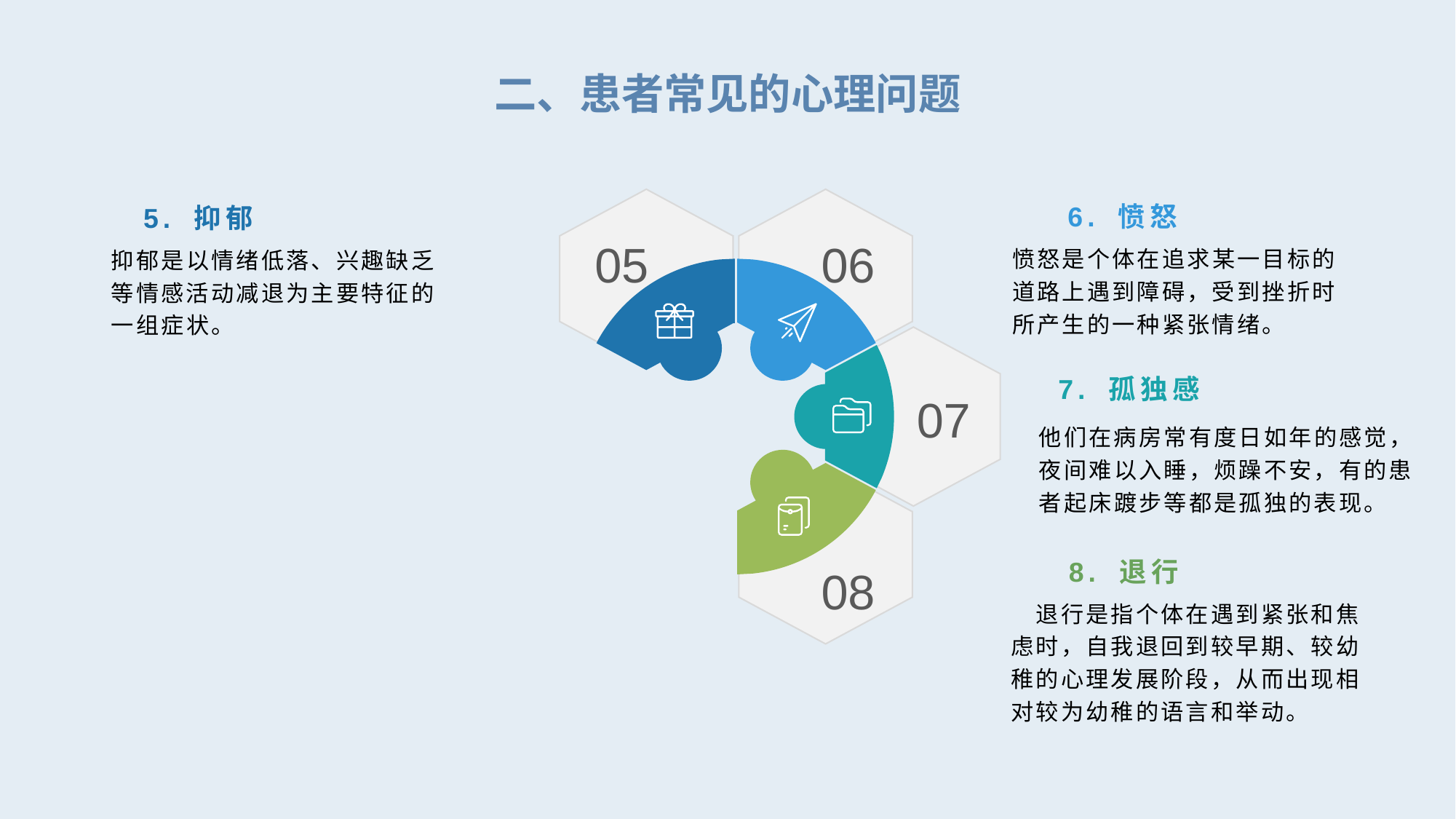

二、患者常见的心理问题
5. 抑郁
6. 愤怒

05
06
愤怒是个体在追求某一目标的道路上遇到障碍，受到挫折时所产生的一种紧张情绪。
抑郁是以情绪低落、兴趣缺乏等情感活动减退为主要特征的一组症状。

7. 孤独感
07

他们在病房常有度日如年的感觉，夜间难以入睡，烦躁不安，有的患者起床踱步等都是孤独的表现。

8. 退行
08
　退行是指个体在遇到紧张和焦虑时，自我退回到较早期、较幼稚的心理发展阶段，从而出现相对较为幼稚的语言和举动。